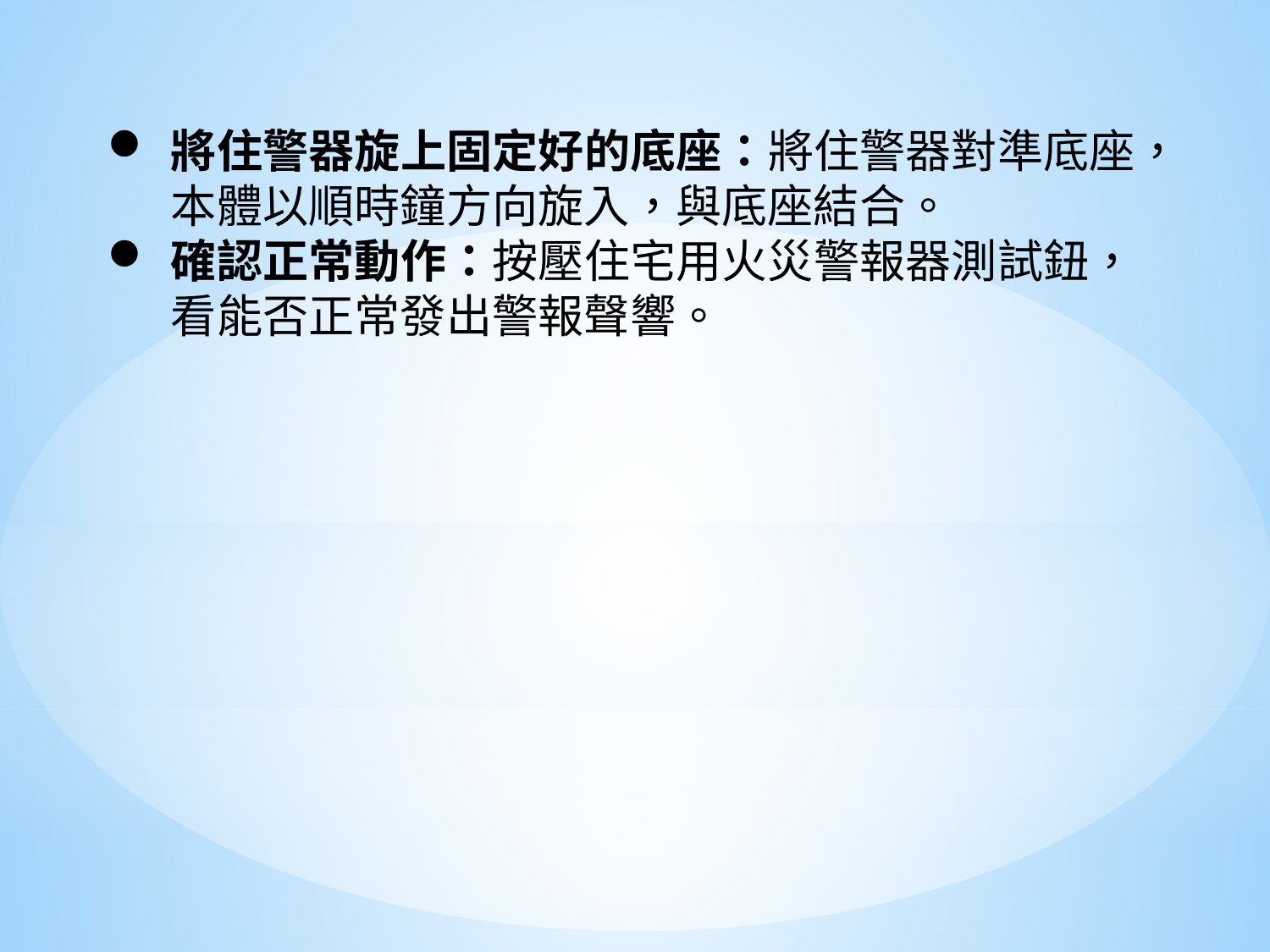

將住警器旋上固定好的底座：將住警器對準底座，本體以順時鐘方向旋入，與底座結合。
確認正常動作：按壓住宅用火災警報器測試鈕，看能否正常發出警報聲響。